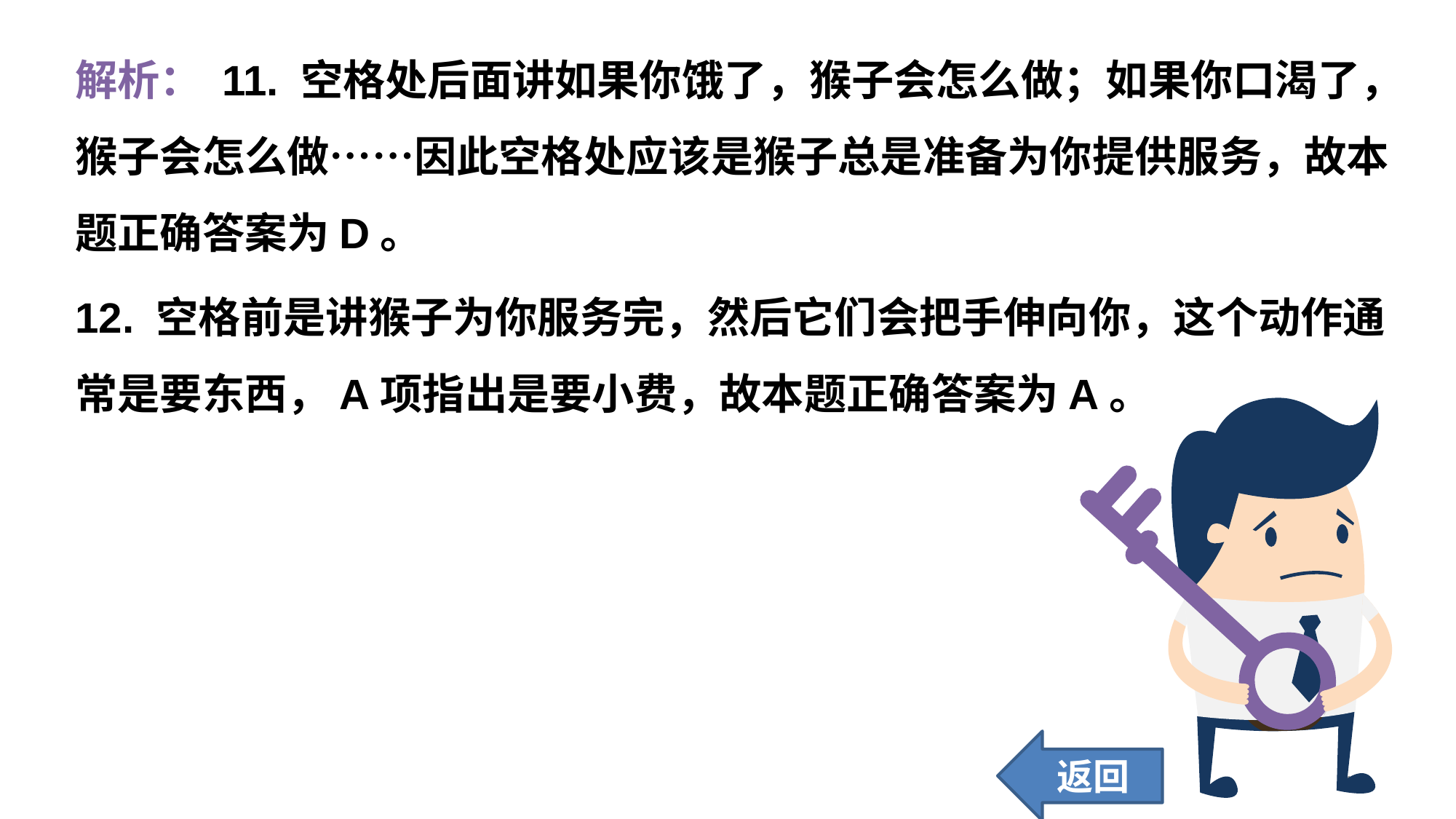

解析： 11. 空格处后面讲如果你饿了，猴子会怎么做；如果你口渴了，猴子会怎么做……因此空格处应该是猴子总是准备为你提供服务，故本题正确答案为D。
12. 空格前是讲猴子为你服务完，然后它们会把手伸向你，这个动作通常是要东西，A项指出是要小费，故本题正确答案为A。

返回
181